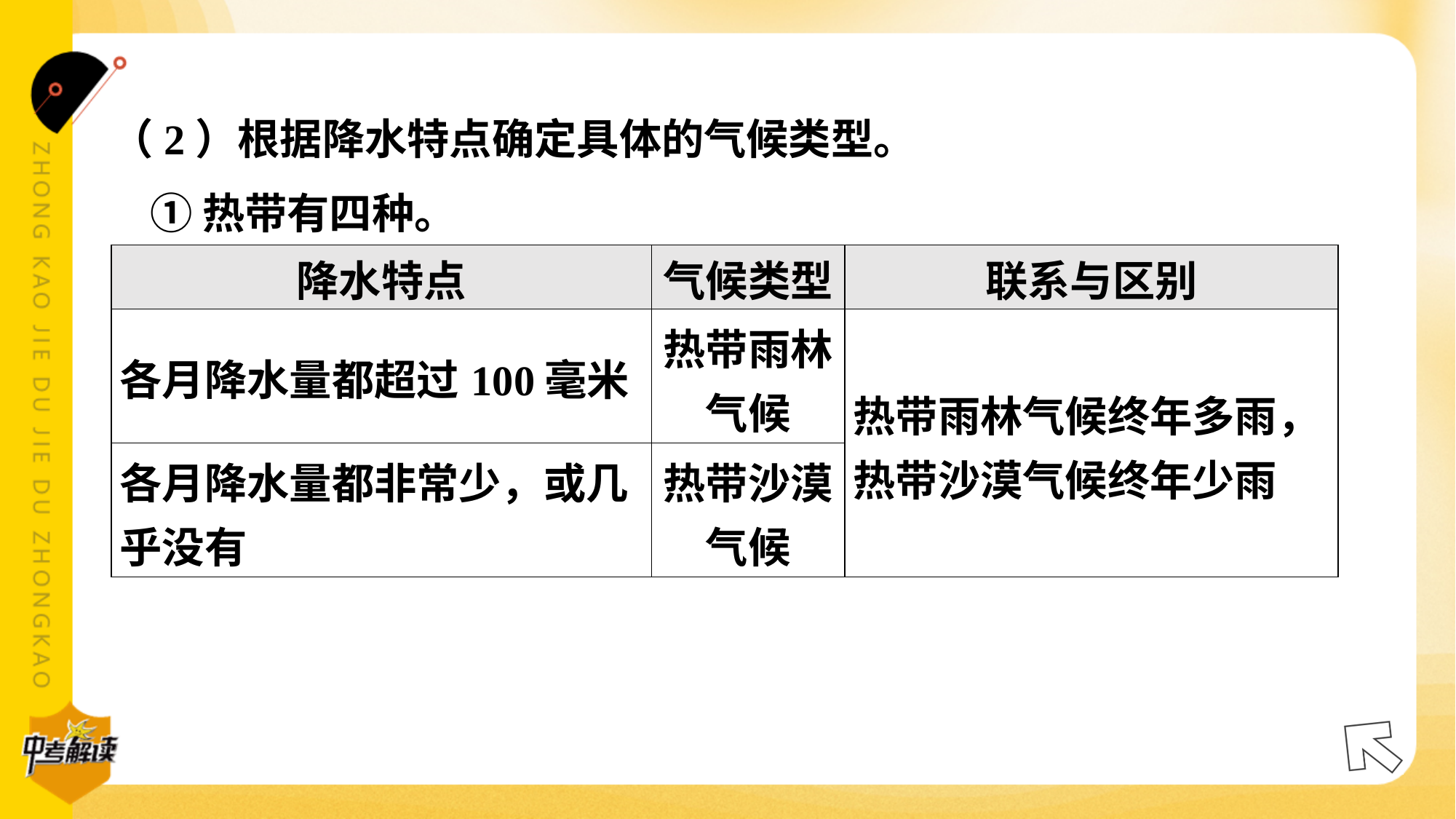

（2）根据降水特点确定具体的气候类型。
    ①热带有四种。
| 降水特点 | 气候类型 | 联系与区别 |
| --- | --- | --- |
| 各月降水量都超过100毫米 | 热带雨林 气候 | 热带雨林气候终年多雨， 热带沙漠气候终年少雨 |
| 各月降水量都非常少，或几 乎没有 | 热带沙漠 气候 |  |